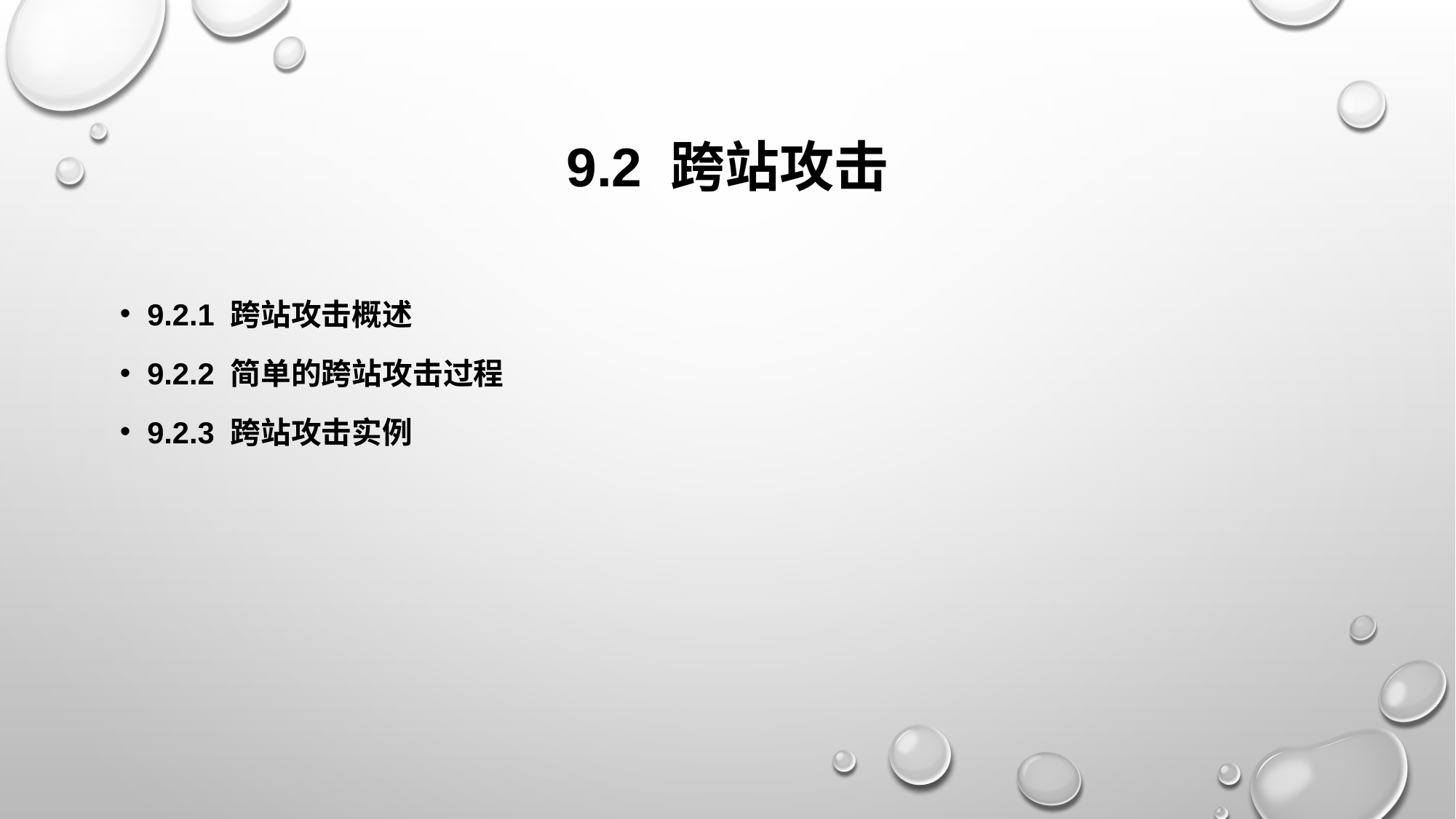

# 9.2 跨站攻击
9.2.1 跨站攻击概述
9.2.2 简单的跨站攻击过程
9.2.3 跨站攻击实例